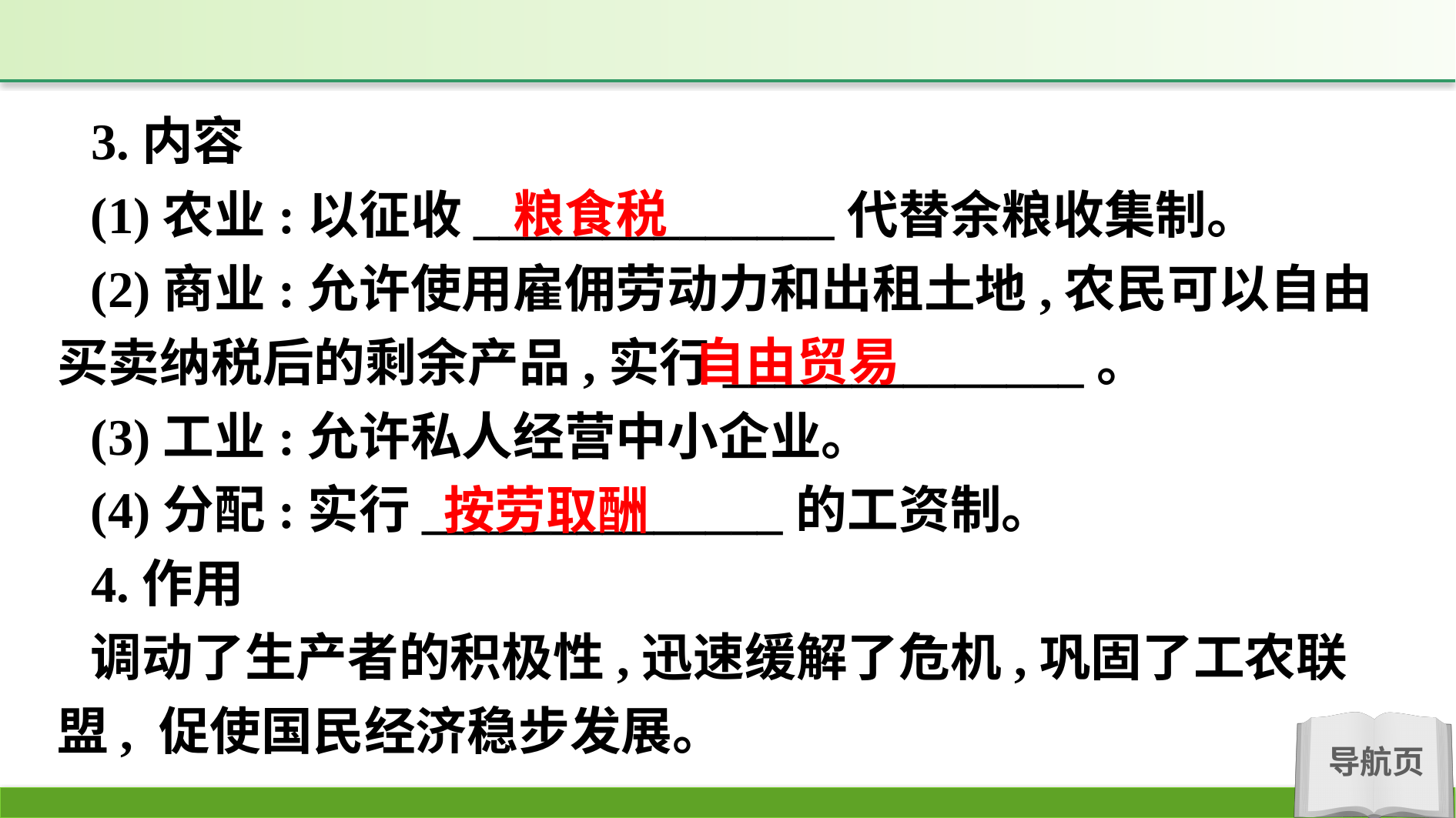

3.内容
(1)农业:以征收______________代替余粮收集制。
(2)商业:允许使用雇佣劳动力和出租土地,农民可以自由买卖纳税后的剩余产品,实行______________。
(3)工业:允许私人经营中小企业。
(4)分配:实行______________的工资制。
4.作用
调动了生产者的积极性,迅速缓解了危机,巩固了工农联盟, 促使国民经济稳步发展。
粮食税
自由贸易
按劳取酬